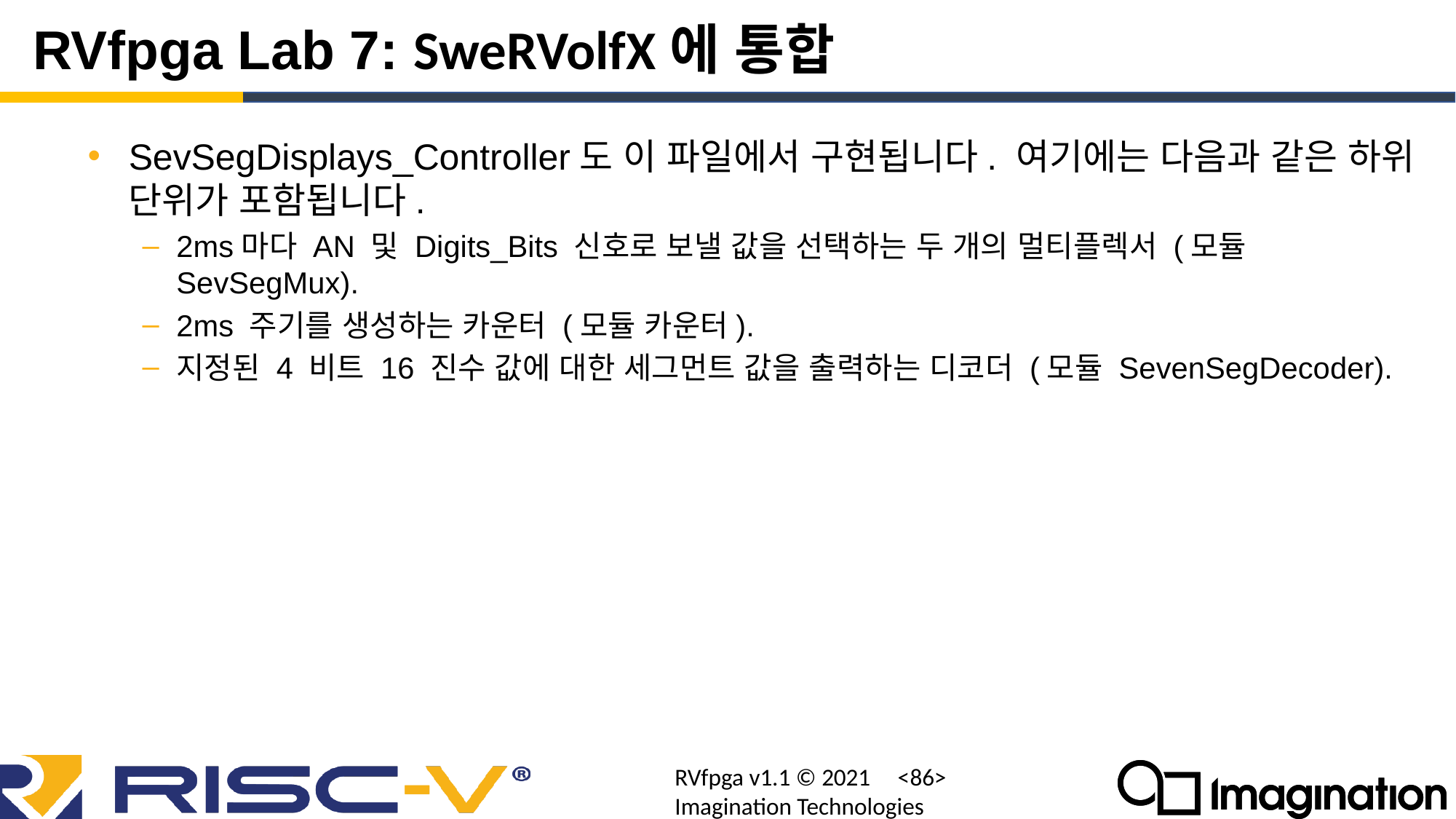

# RVfpga Lab 7: SweRVolfX에 통합
SevSegDisplays_Controller도 이 파일에서 구현됩니다. 여기에는 다음과 같은 하위 단위가 포함됩니다.
2ms마다 AN 및 Digits_Bits 신호로 보낼 값을 선택하는 두 개의 멀티플렉서 (모듈 SevSegMux).
2ms 주기를 생성하는 카운터 (모듈 카운터).
지정된 4 비트 16 진수 값에 대한 세그먼트 값을 출력하는 디코더 (모듈 SevenSegDecoder).